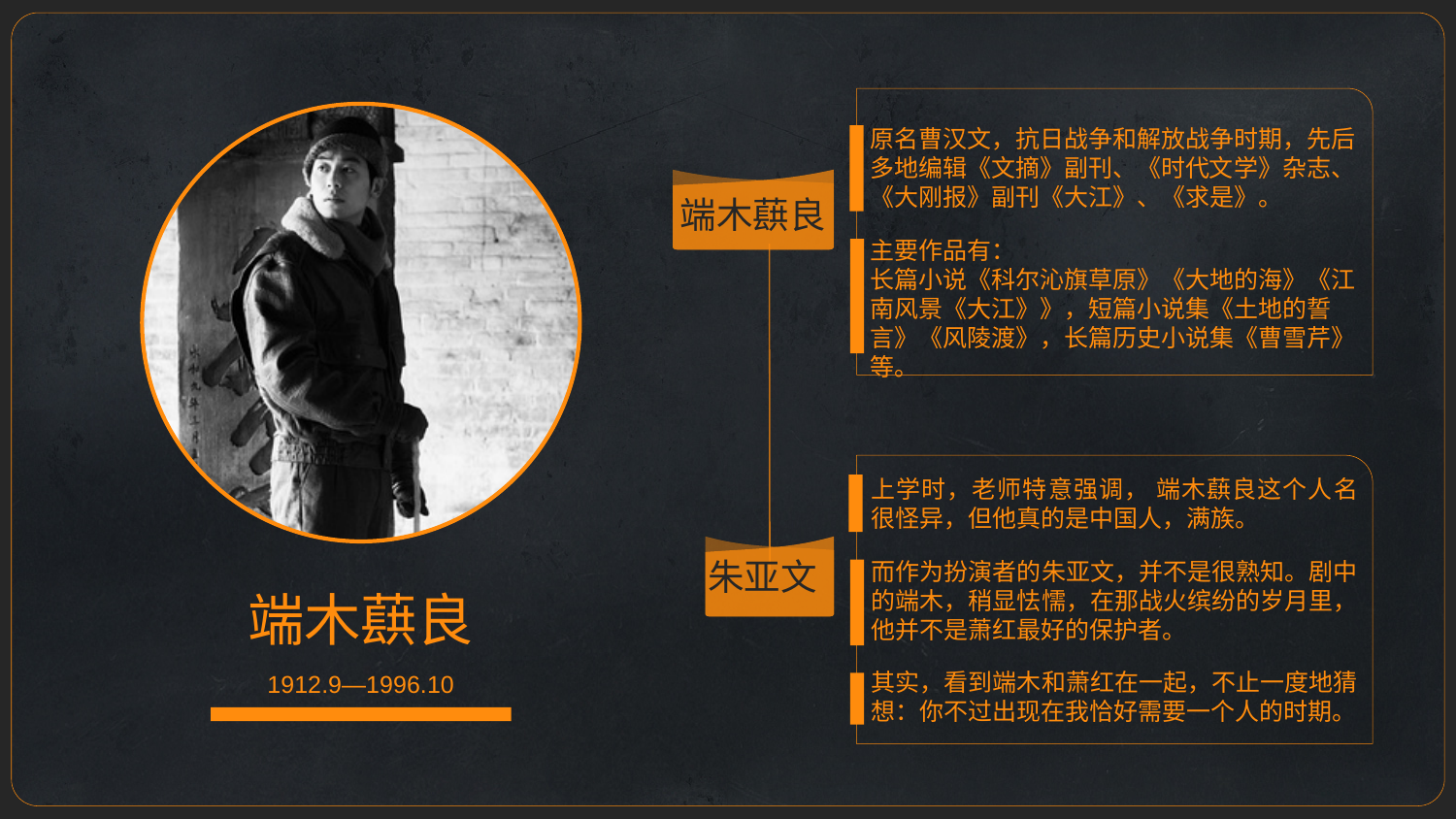

原名曹汉文，抗日战争和解放战争时期，先后多地编辑《文摘》副刊、《时代文学》杂志、《大刚报》副刊《大江》、《求是》。
主要作品有：
长篇小说《科尔沁旗草原》《大地的海》《江南风景《大江》》，短篇小说集《土地的誓言》《风陵渡》，长篇历史小说集《曹雪芹》等。

端木蕻良

上学时，老师特意强调， 端木蕻良这个人名很怪异，但他真的是中国人，满族。
而作为扮演者的朱亚文，并不是很熟知。剧中的端木，稍显怯懦，在那战火缤纷的岁月里，他并不是萧红最好的保护者。
其实，看到端木和萧红在一起，不止一度地猜想：你不过出现在我恰好需要一个人的时期。

朱亚文
端木蕻良

1912.9—1996.10